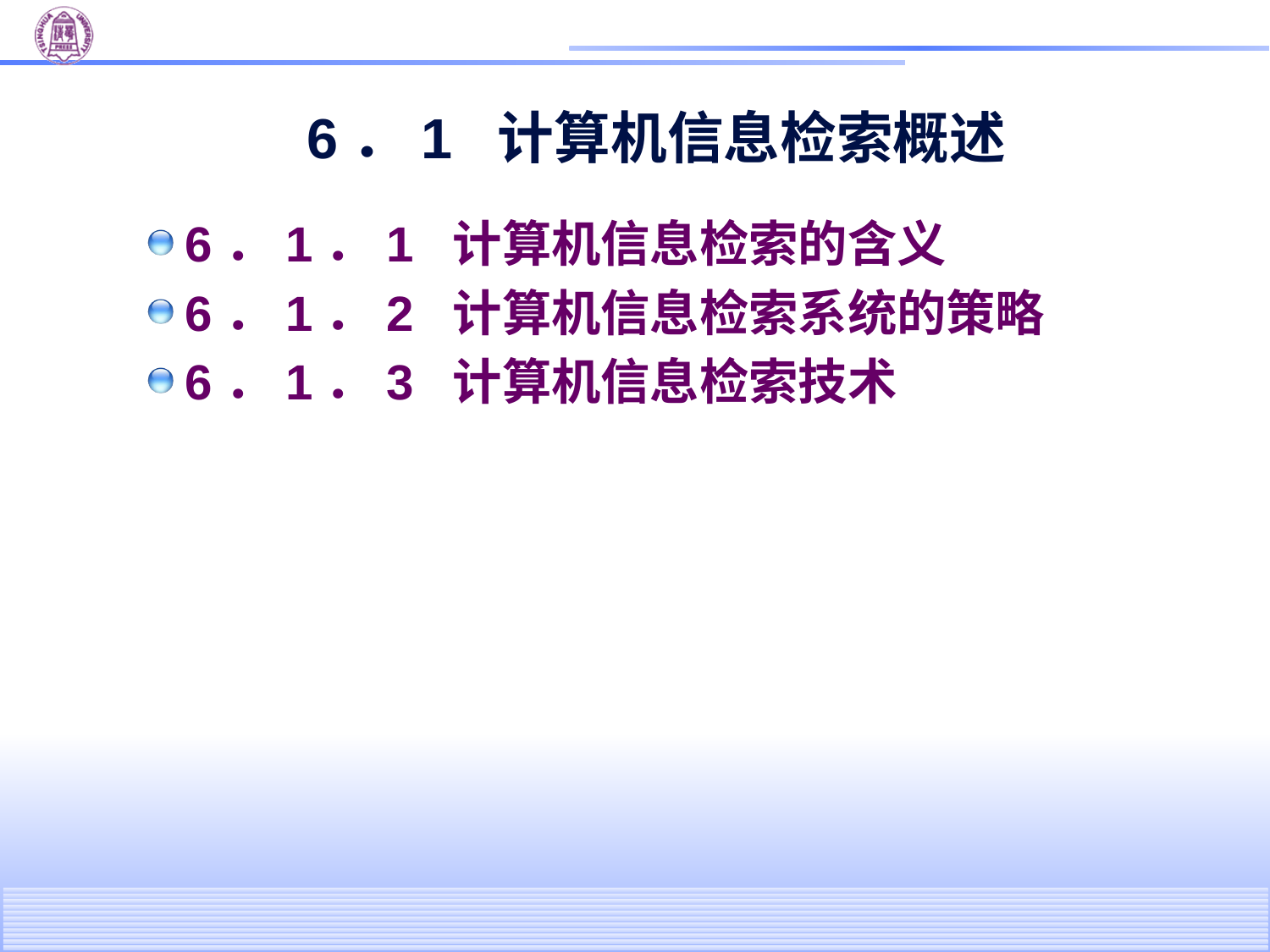

# 6．1  计算机信息检索概述
6．1．1  计算机信息检索的含义
6．1．2  计算机信息检索系统的策略
6．1．3  计算机信息检索技术